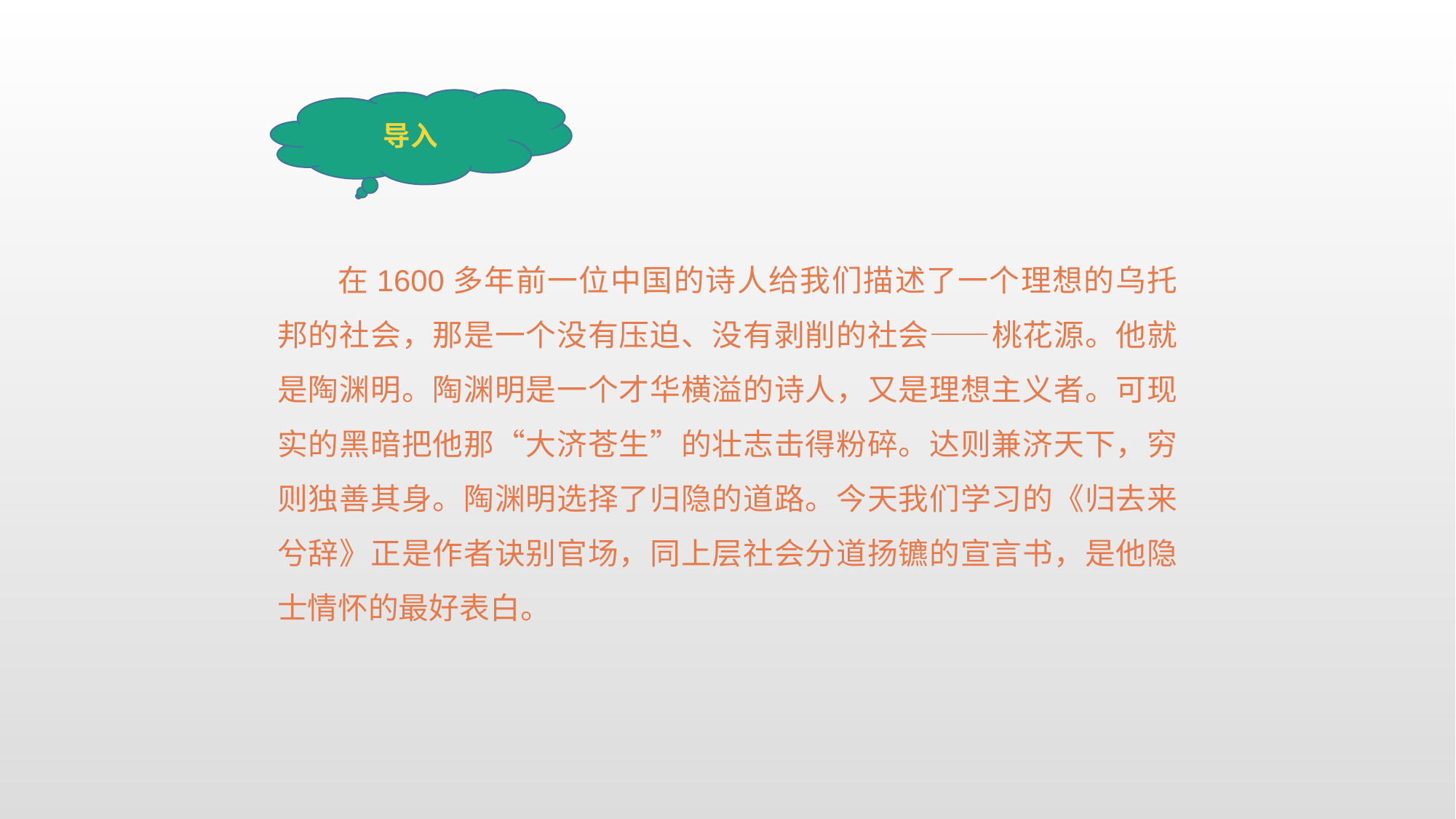

导入
在1600多年前一位中国的诗人给我们描述了一个理想的乌托邦的社会，那是一个没有压迫、没有剥削的社会——桃花源。他就是陶渊明。陶渊明是一个才华横溢的诗人，又是理想主义者。可现实的黑暗把他那“大济苍生”的壮志击得粉碎。达则兼济天下，穷则独善其身。陶渊明选择了归隐的道路。今天我们学习的《归去来兮辞》正是作者诀别官场，同上层社会分道扬镳的宣言书，是他隐士情怀的最好表白。